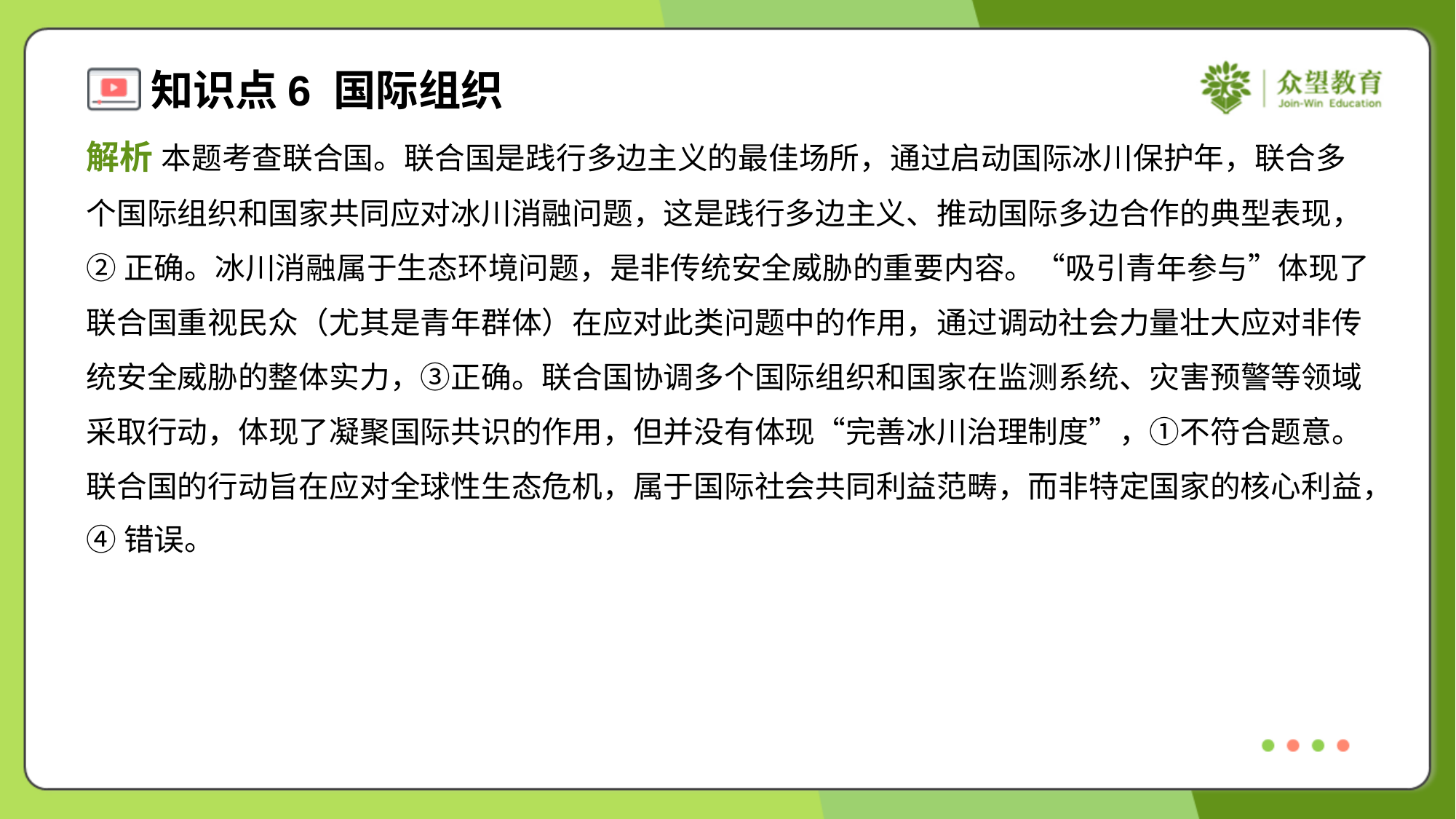

解析 本题考查联合国。联合国是践行多边主义的最佳场所，通过启动国际冰川保护年，联合多
个国际组织和国家共同应对冰川消融问题，这是践行多边主义、推动国际多边合作的典型表现，
②正确。冰川消融属于生态环境问题，是非传统安全威胁的重要内容。“吸引青年参与”体现了
联合国重视民众（尤其是青年群体）在应对此类问题中的作用，通过调动社会力量壮大应对非传
统安全威胁的整体实力，③正确。联合国协调多个国际组织和国家在监测系统、灾害预警等领域
采取行动，体现了凝聚国际共识的作用，但并没有体现“完善冰川治理制度”，①不符合题意。
联合国的行动旨在应对全球性生态危机，属于国际社会共同利益范畴，而非特定国家的核心利益，
④错误。